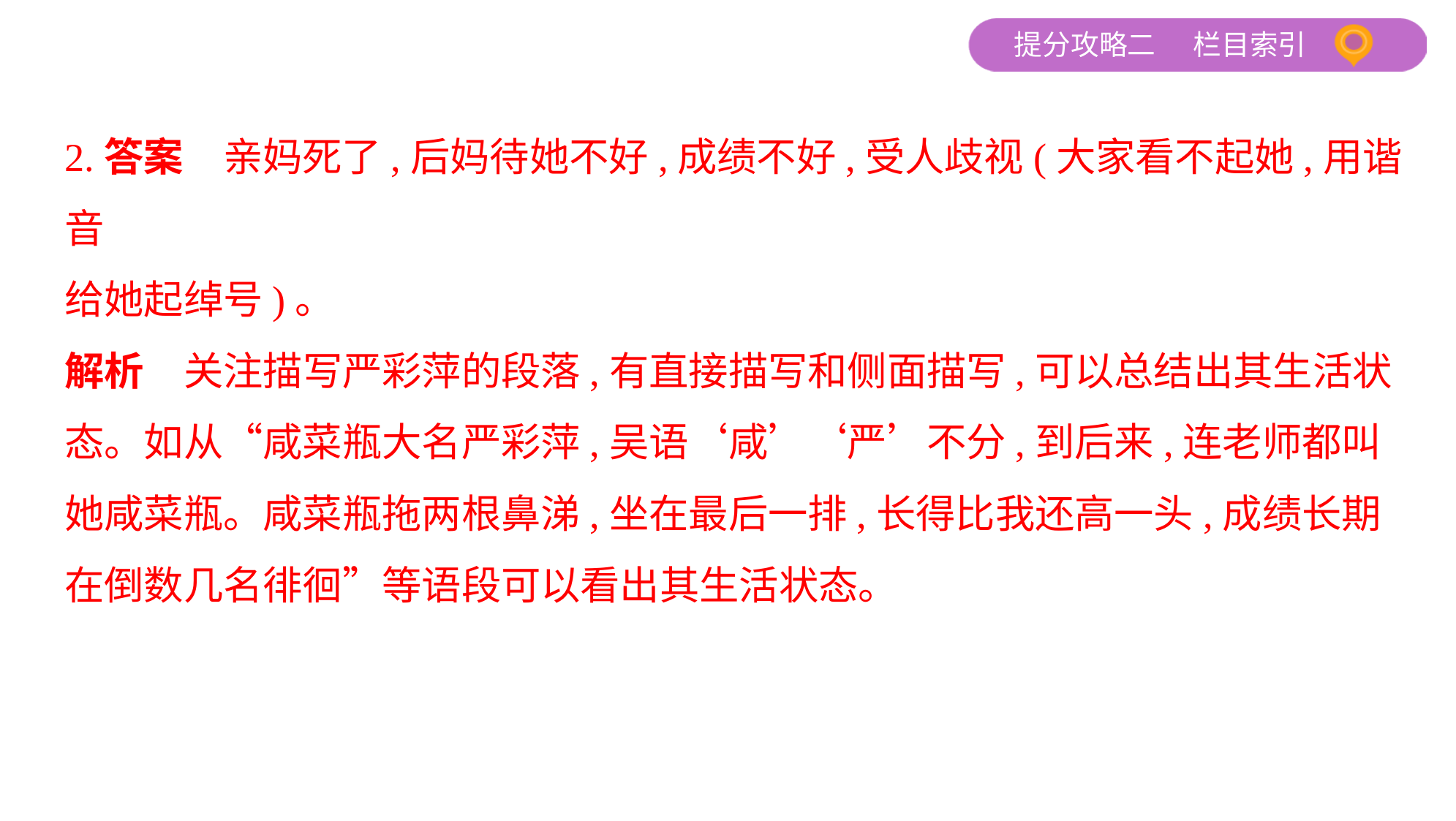

2.答案　亲妈死了,后妈待她不好,成绩不好,受人歧视(大家看不起她,用谐音
给她起绰号)。
解析　关注描写严彩萍的段落,有直接描写和侧面描写,可以总结出其生活状
态。如从“咸菜瓶大名严彩萍,吴语‘咸’‘严’不分,到后来,连老师都叫
她咸菜瓶。咸菜瓶拖两根鼻涕,坐在最后一排,长得比我还高一头,成绩长期
在倒数几名徘徊”等语段可以看出其生活状态。